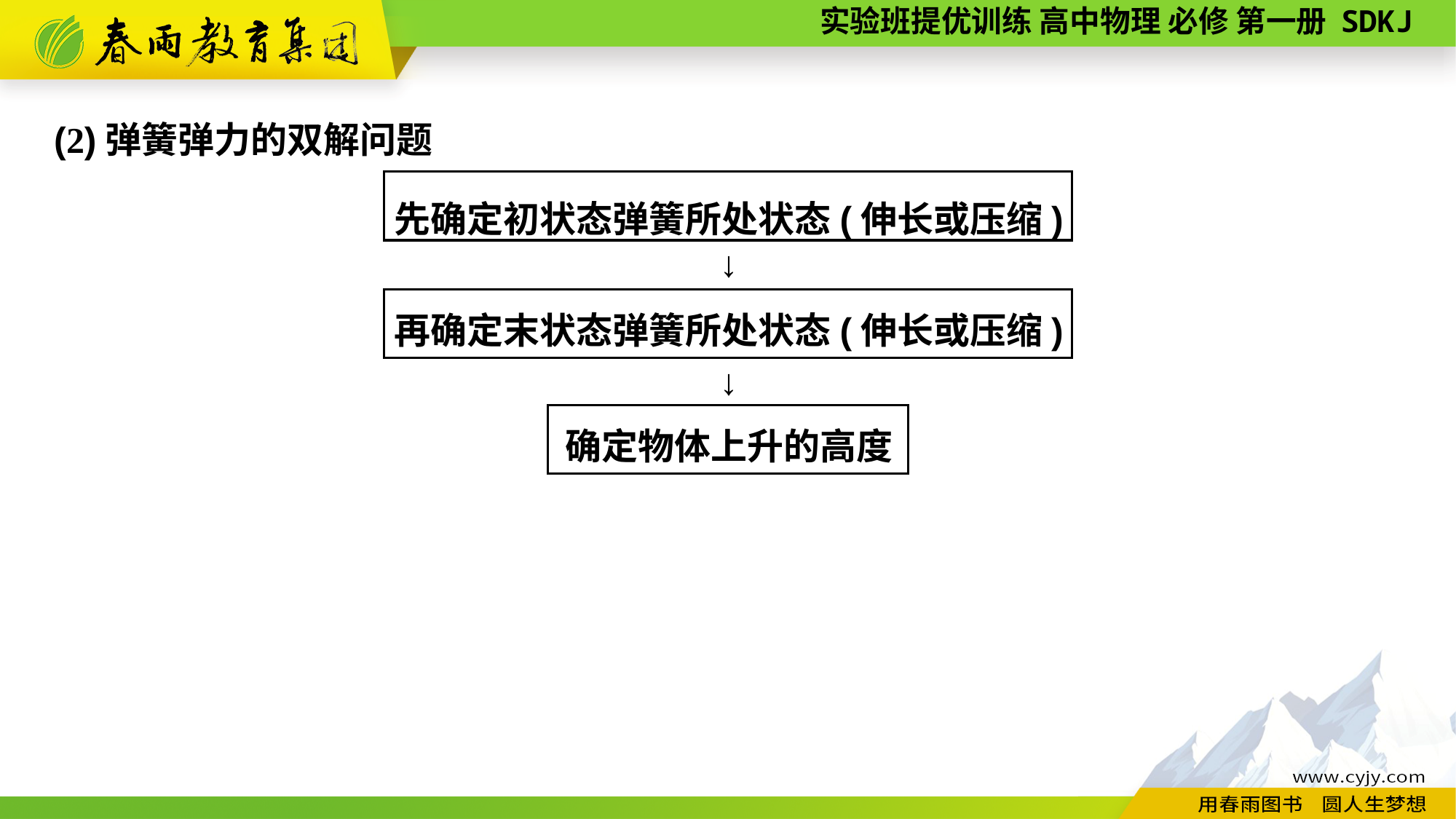

(2)弹簧弹力的双解问题
先确定初状态弹簧所处状态(伸长或压缩)

↓
再确定末状态弹簧所处状态(伸长或压缩)

↓
确定物体上升的高度